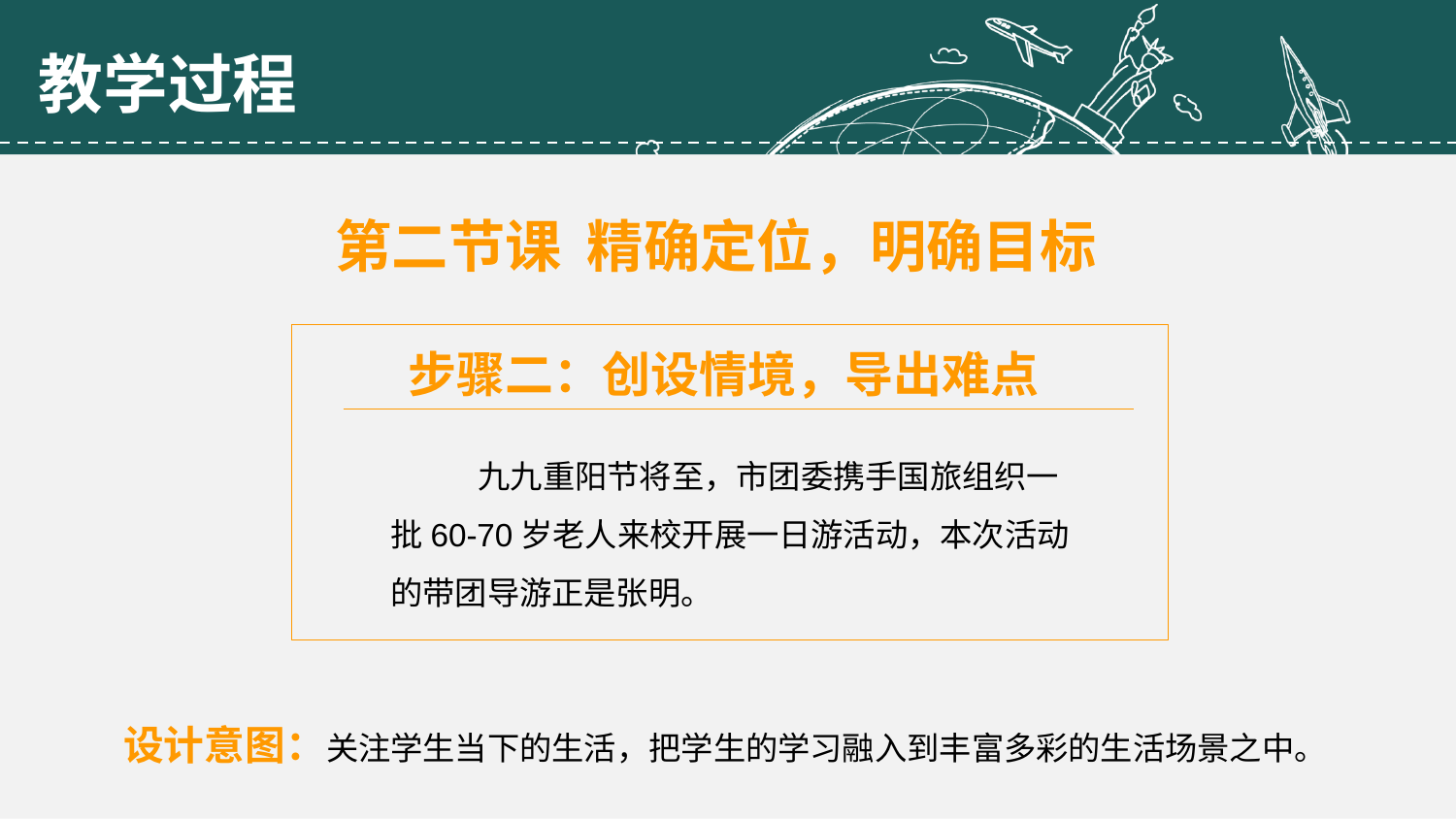

教学过程
第二节课  精确定位，明确目标

步骤二：创设情境，导出难点
 九九重阳节将至，市团委携手国旅组织一批60-70岁老人来校开展一日游活动，本次活动的带团导游正是张明。
设计意图：关注学生当下的生活，把学生的学习融入到丰富多彩的生活场景之中。